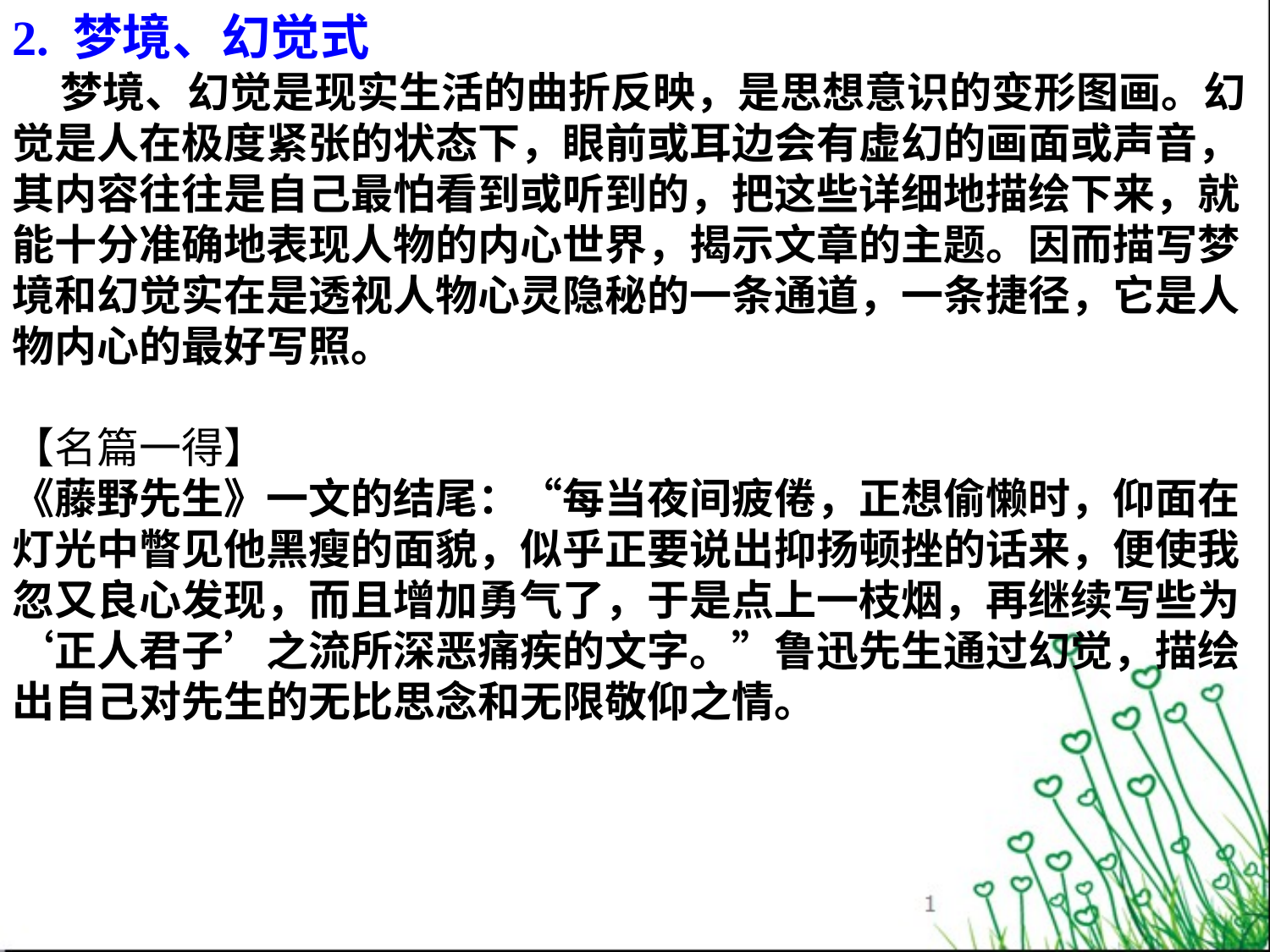

2. 梦境、幻觉式
    梦境、幻觉是现实生活的曲折反映，是思想意识的变形图画。幻觉是人在极度紧张的状态下，眼前或耳边会有虚幻的画面或声音，其内容往往是自己最怕看到或听到的，把这些详细地描绘下来，就能十分准确地表现人物的内心世界，揭示文章的主题。因而描写梦境和幻觉实在是透视人物心灵隐秘的一条通道，一条捷径，它是人物内心的最好写照。

【名篇一得】
《藤野先生》一文的结尾：“每当夜间疲倦，正想偷懒时，仰面在灯光中瞥见他黑瘦的面貌，似乎正要说出抑扬顿挫的话来，便使我忽又良心发现，而且增加勇气了，于是点上一枝烟，再继续写些为‘正人君子’之流所深恶痛疾的文字。”鲁迅先生通过幻觉，描绘出自己对先生的无比思念和无限敬仰之情。